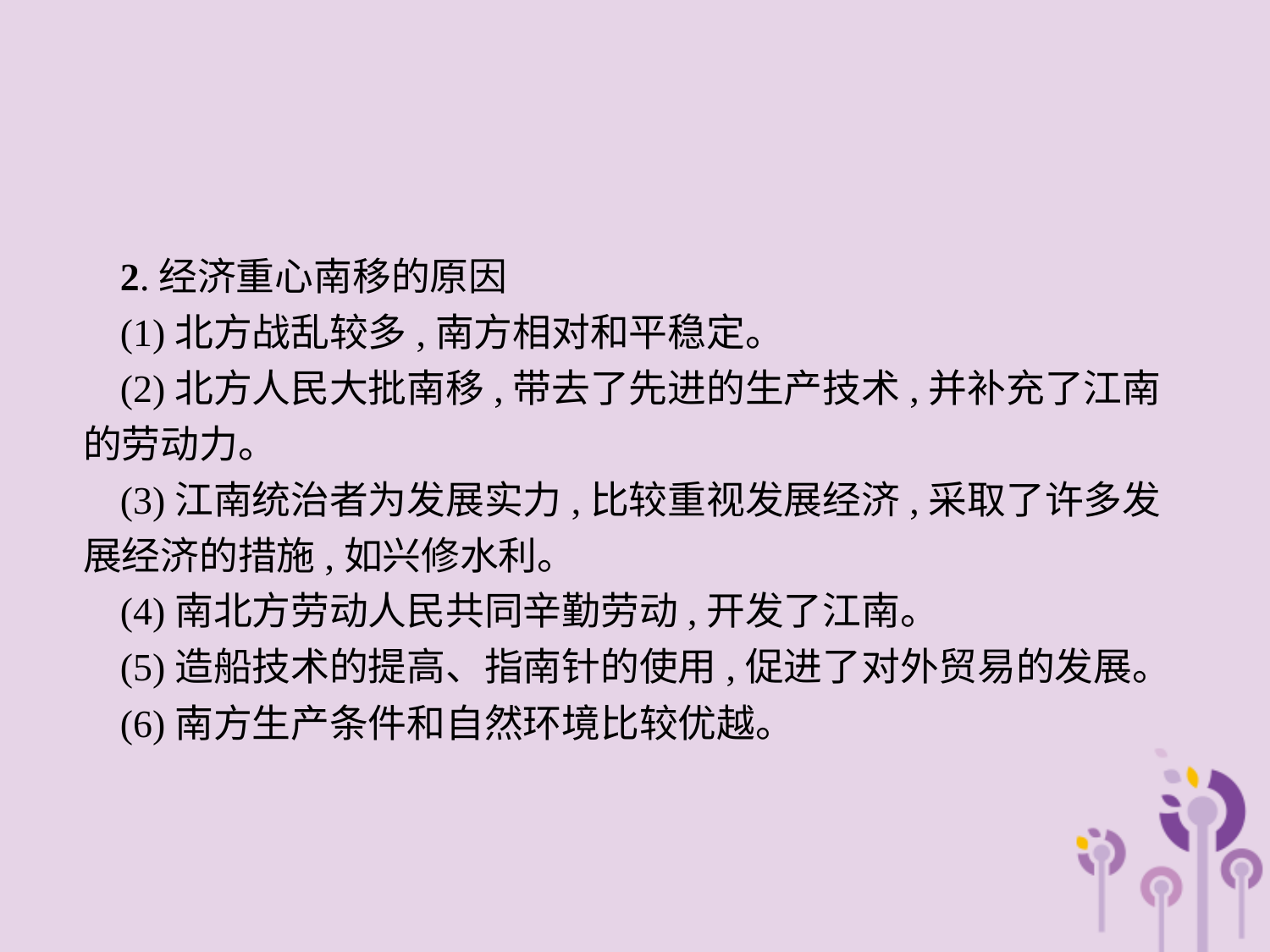

2.经济重心南移的原因
(1)北方战乱较多,南方相对和平稳定。
(2)北方人民大批南移,带去了先进的生产技术,并补充了江南的劳动力。
(3)江南统治者为发展实力,比较重视发展经济,采取了许多发展经济的措施,如兴修水利。
(4)南北方劳动人民共同辛勤劳动,开发了江南。
(5)造船技术的提高、指南针的使用,促进了对外贸易的发展。
(6)南方生产条件和自然环境比较优越。